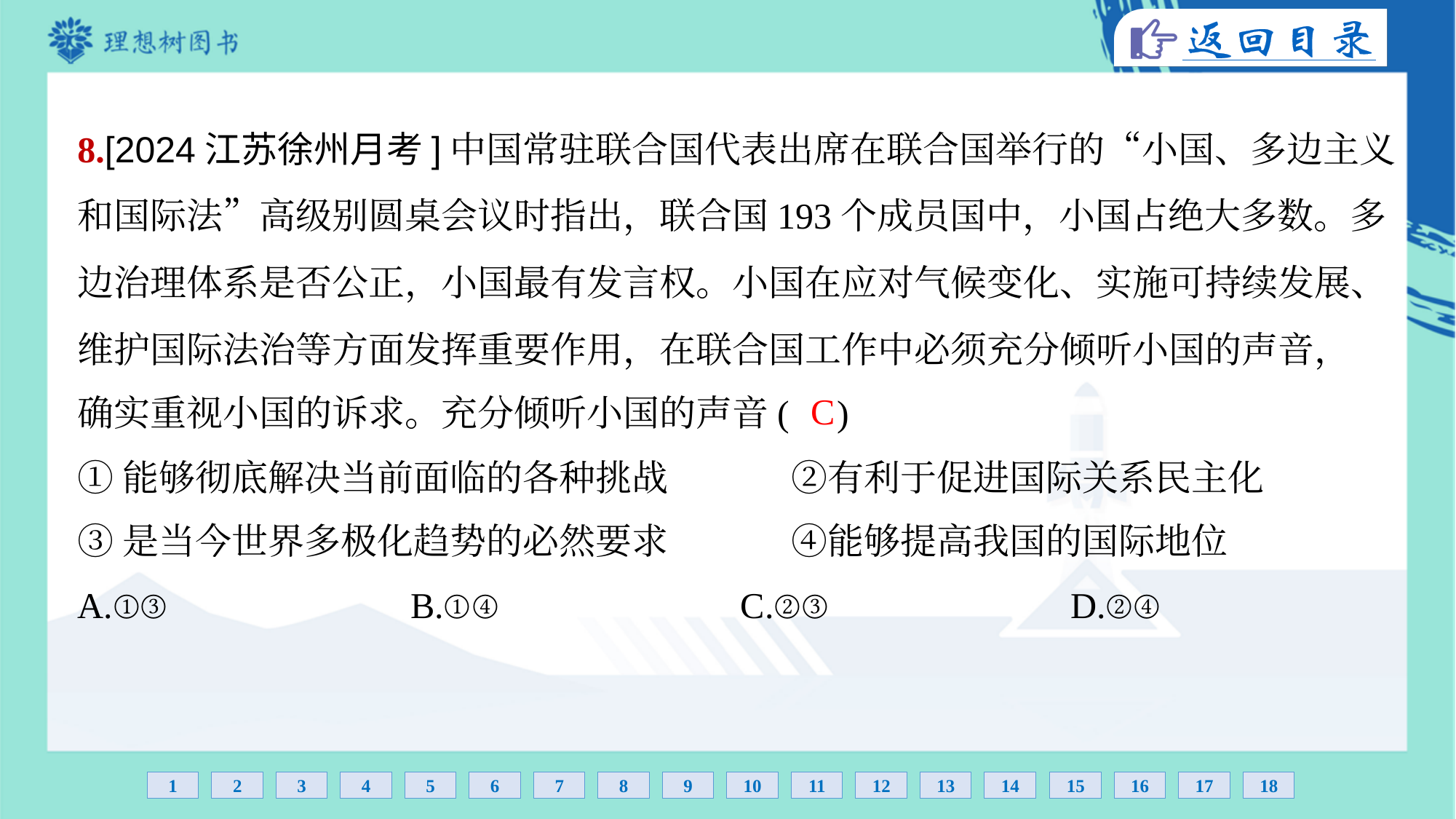

8.[2024江苏徐州月考]中国常驻联合国代表出席在联合国举行的“小国、多边主义
和国际法”高级别圆桌会议时指出，联合国193个成员国中，小国占绝大多数。多
边治理体系是否公正，小国最有发言权。小国在应对气候变化、实施可持续发展、
维护国际法治等方面发挥重要作用，在联合国工作中必须充分倾听小国的声音，
确实重视小国的诉求。充分倾听小国的声音(     )
C
①能够彻底解决当前面临的各种挑战	②有利于促进国际关系民主化
③是当今世界多极化趋势的必然要求	④能够提高我国的国际地位
A.①③	B.①④	C.②③	D.②④